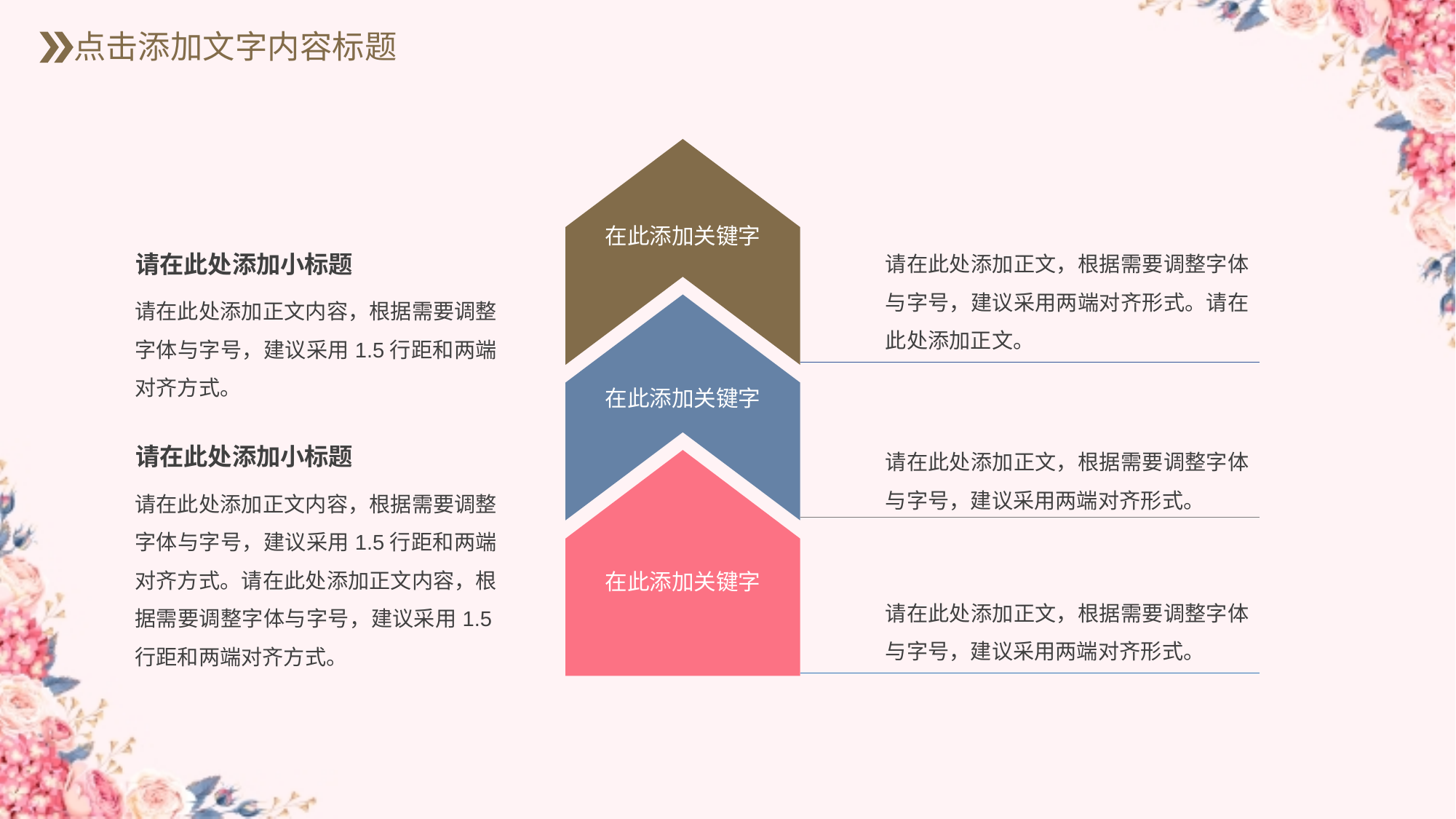

点击添加文字内容标题

在此添加关键字
请在此处添加正文，根据需要调整字体与字号，建议采用两端对齐形式。请在此处添加正文。
请在此处添加小标题
请在此处添加正文内容，根据需要调整字体与字号，建议采用1.5行距和两端对齐方式。

在此添加关键字
请在此处添加正文，根据需要调整字体与字号，建议采用两端对齐形式。
请在此处添加小标题
请在此处添加正文内容，根据需要调整字体与字号，建议采用1.5行距和两端对齐方式。请在此处添加正文内容，根据需要调整字体与字号，建议采用1.5行距和两端对齐方式。

在此添加关键字
请在此处添加正文，根据需要调整字体与字号，建议采用两端对齐形式。